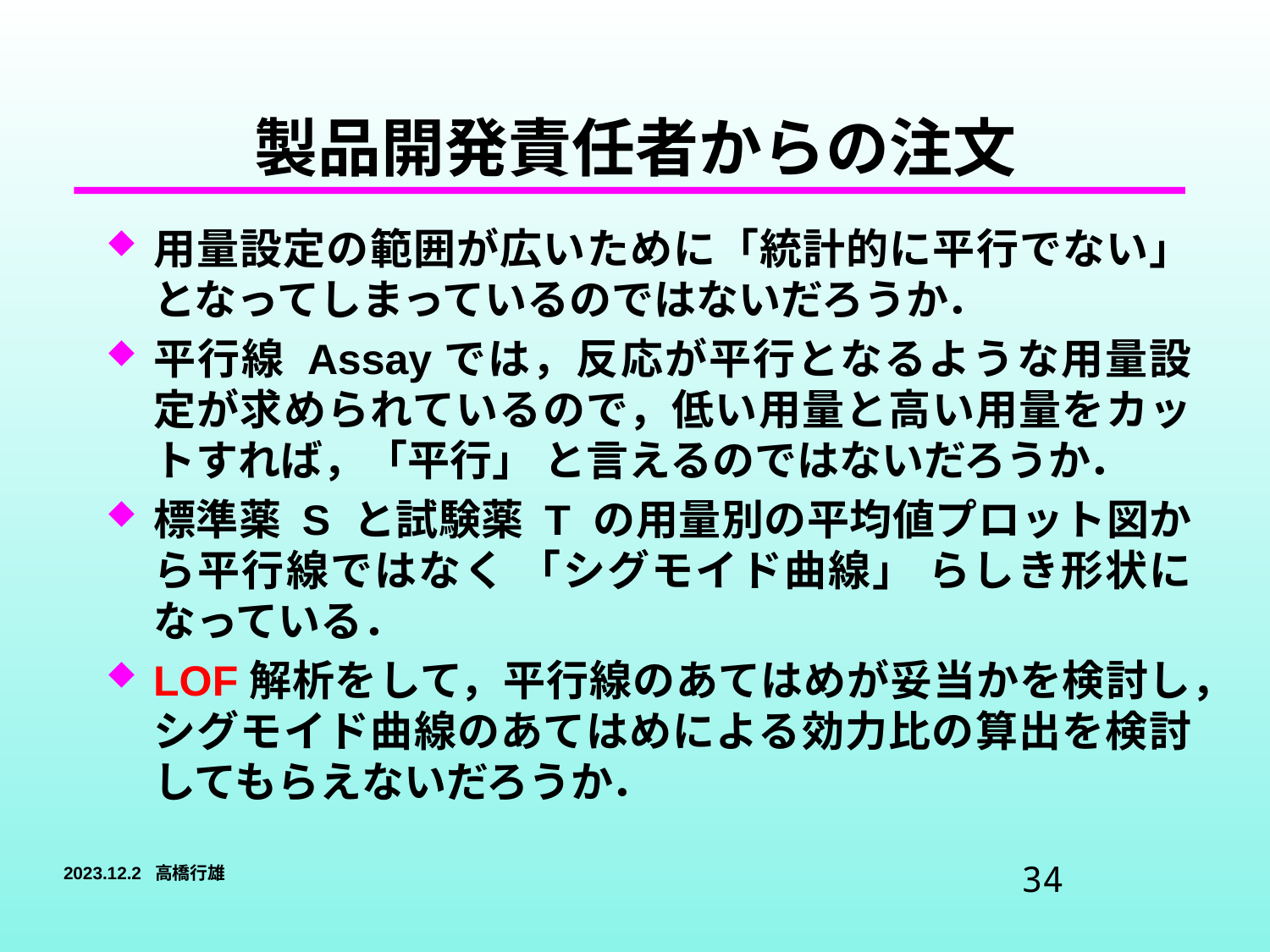

# 製品開発責任者からの注文
用量設定の範囲が広いために「統計的に平行でない」となってしまっているのではないだろうか．
平行線 Assayでは，反応が平行となるような用量設定が求められているので，低い用量と高い用量をカットすれば，「平行」 と言えるのではないだろうか．
標準薬 S と試験薬 T の用量別の平均値プロット図から平行線ではなく 「シグモイド曲線」 らしき形状になっている．
LOF解析をして，平行線のあてはめが妥当かを検討し，シグモイド曲線のあてはめによる効力比の算出を検討してもらえないだろうか．